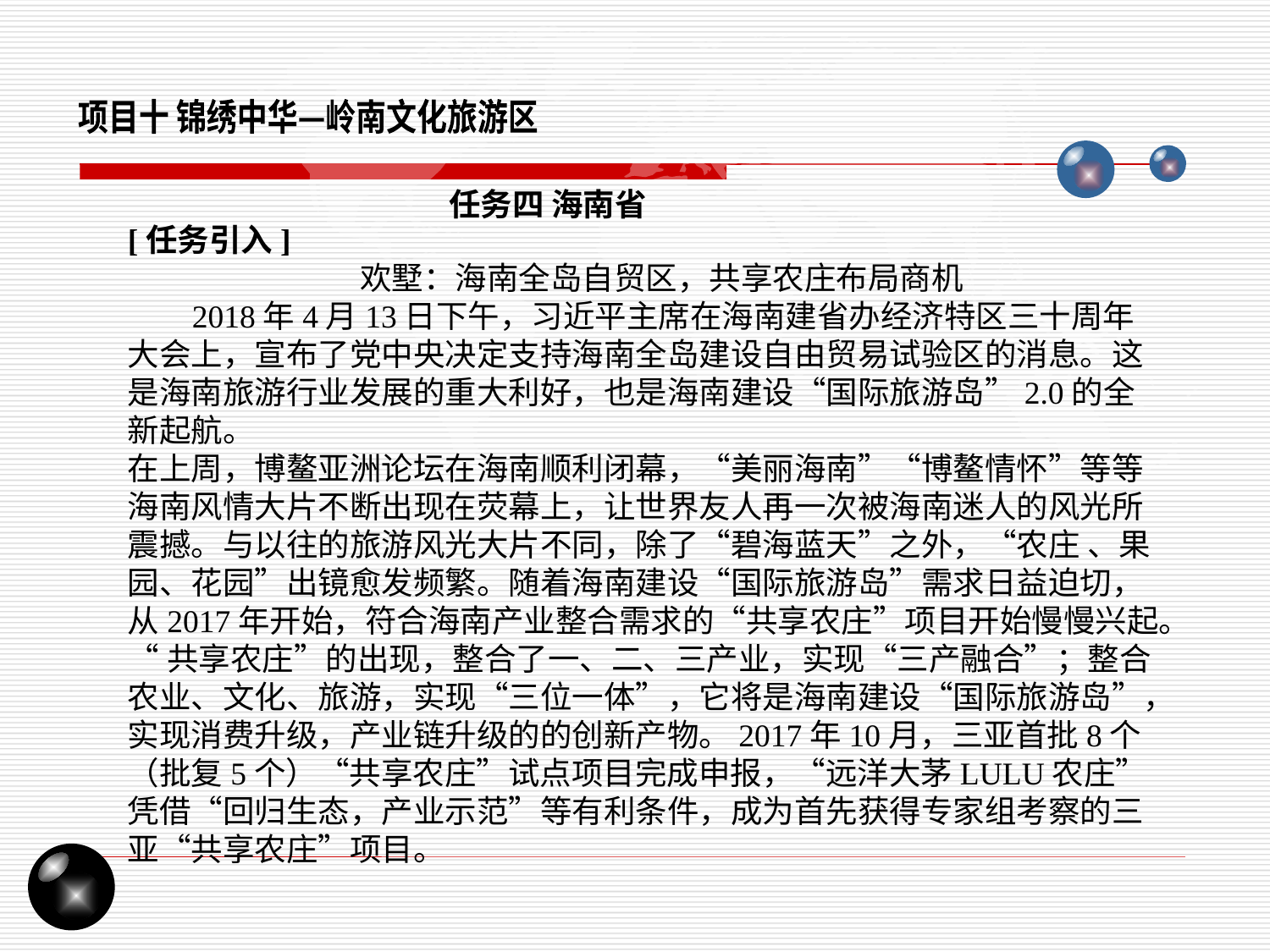

项目十 锦绣中华—岭南文化旅游区
任务四 海南省
[任务引入]
    欢墅：海南全岛自贸区，共享农庄布局商机
        2018年4月13日下午，习近平主席在海南建省办经济特区三十周年大会上，宣布了党中央决定支持海南全岛建设自由贸易试验区的消息。这是海南旅游行业发展的重大利好，也是海南建设“国际旅游岛”2.0的全新起航。
在上周，博鳌亚洲论坛在海南顺利闭幕，“美丽海南”“博鳌情怀”等等海南风情大片不断出现在荧幕上，让世界友人再一次被海南迷人的风光所震撼。与以往的旅游风光大片不同，除了“碧海蓝天”之外，“农庄 、果园、花园”出镜愈发频繁。随着海南建设“国际旅游岛”需求日益迫切，从2017年开始，符合海南产业整合需求的“共享农庄”项目开始慢慢兴起。
“共享农庄”的出现，整合了一、二、三产业，实现“三产融合”；整合农业、文化、旅游，实现“三位一体”，它将是海南建设“国际旅游岛”，实现消费升级，产业链升级的的创新产物。2017年10月，三亚首批8个（批复5个）“共享农庄”试点项目完成申报，“远洋大茅LULU农庄”凭借“回归生态，产业示范”等有利条件，成为首先获得专家组考察的三亚“共享农庄”项目。